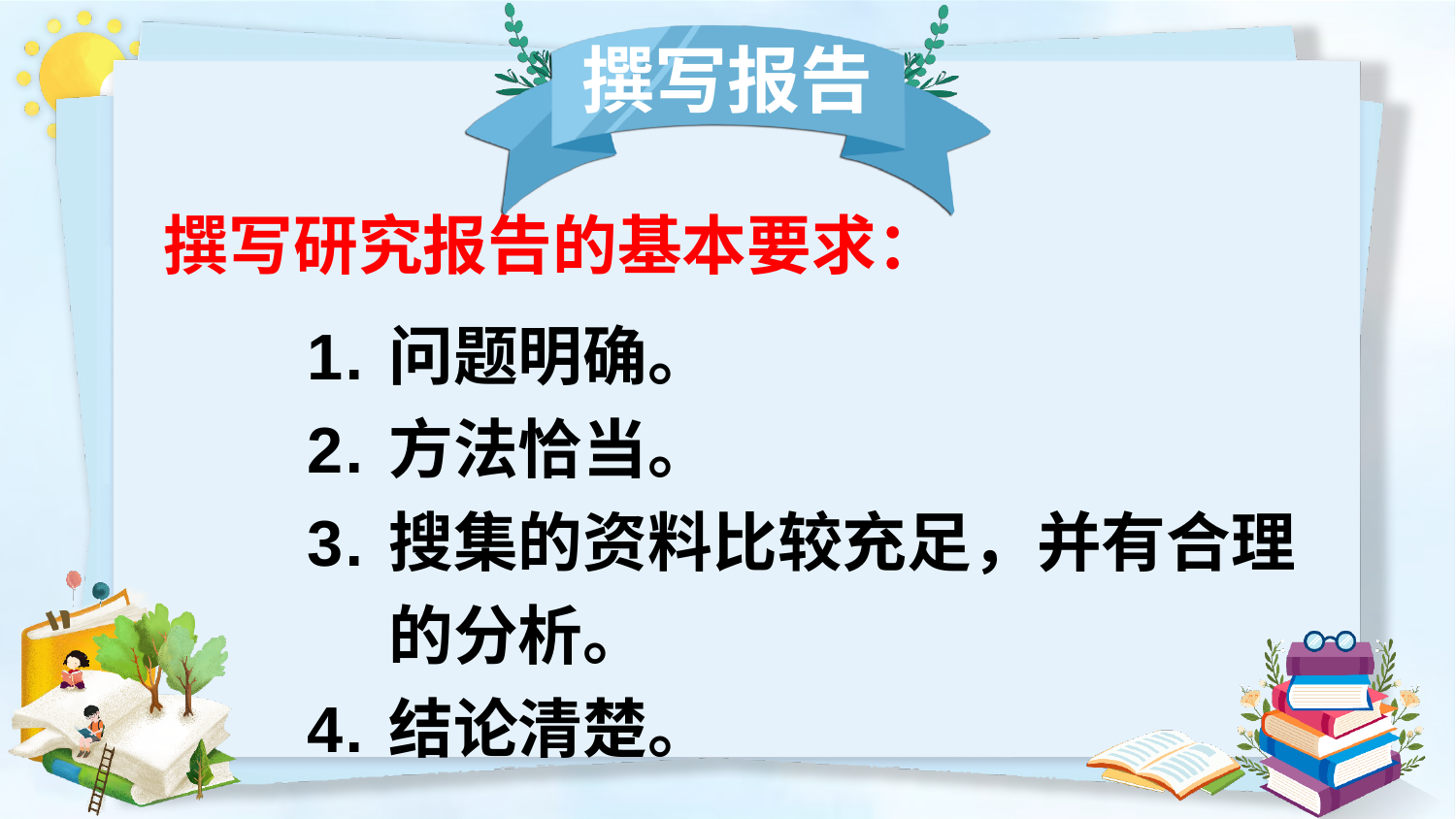

撰写报告
撰写研究报告的基本要求：
问题明确。
方法恰当。
搜集的资料比较充足，并有合理的分析。
结论清楚。